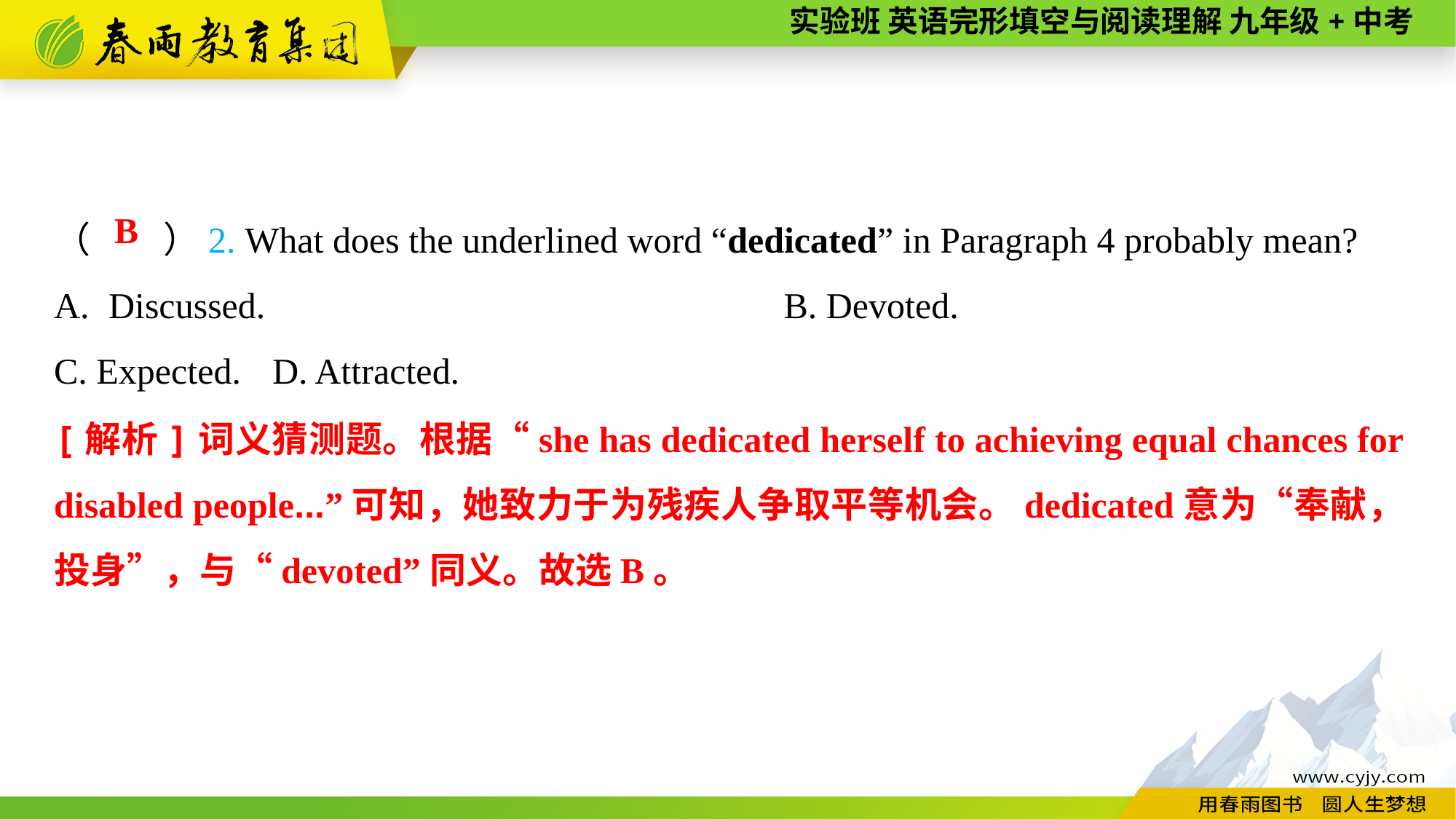

（　　）2. What does the underlined word “dedicated” in Paragraph 4 probably mean?
Discussed.	B. Devoted.
C. Expected.	D. Attracted.
B
[解析]词义猜测题。根据“she has dedicated herself to achieving equal chances for disabled people...”可知，她致力于为残疾人争取平等机会。dedicated意为“奉献，投身”，与“devoted”同义。故选B。